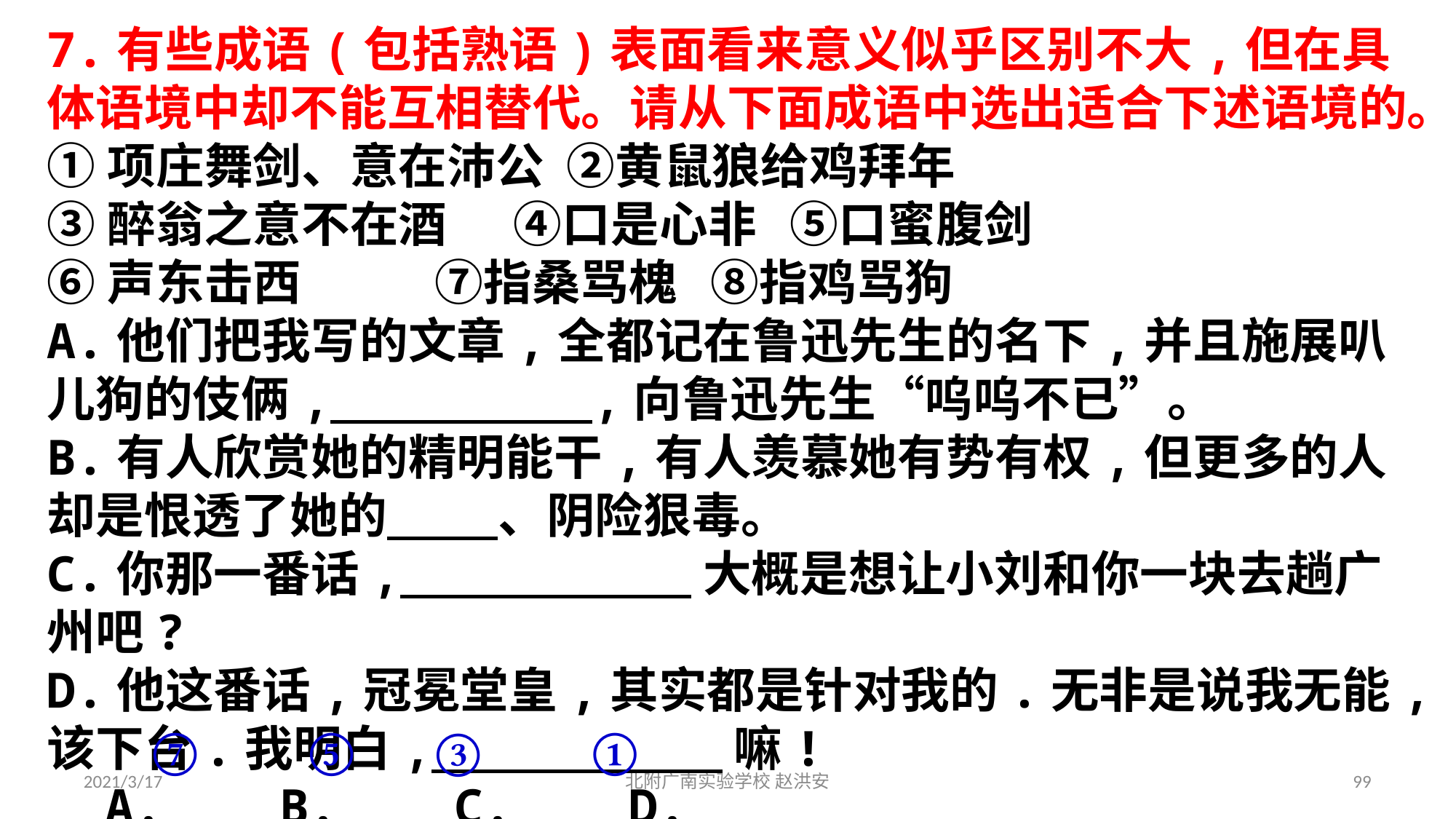

7.有些成语(包括熟语)表面看来意义似乎区别不大,但在具体语境中却不能互相替代。请从下面成语中选出适合下述语境的。
①项庄舞剑、意在沛公  ②黄鼠狼给鸡拜年
③醉翁之意不在酒      ④口是心非   ⑤口蜜腹剑
⑥声东击西            ⑦指桑骂槐   ⑧指鸡骂狗
A.他们把我写的文章,全都记在鲁迅先生的名下,并且施展叭儿狗的伎俩,         ,向鲁迅先生“呜呜不已”。
B.有人欣赏她的精明能干,有人羡慕她有势有权,但更多的人却是恨透了她的          、阴险狠毒。
C.你那一番话,          大概是想让小刘和你一块去趟广州吧?
D.他这番话,冠冕堂皇,其实都是针对我的.无非是说我无能,该下台.我明白,          嘛!
  A.    B.    C.    D.
①
⑤
⑦
③
2021/3/17
北附广南实验学校 赵洪安
99